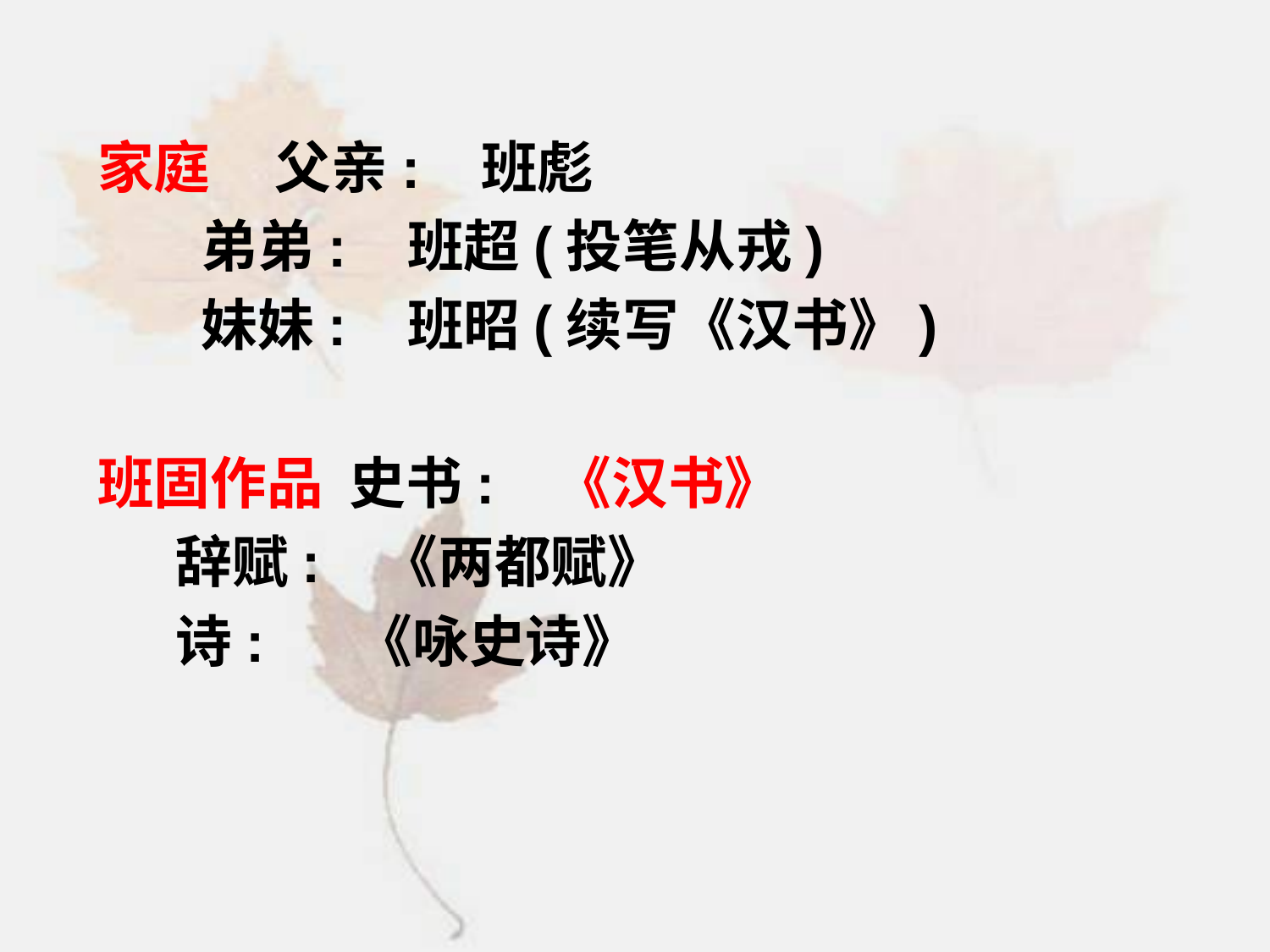

家庭     父亲:   班彪
       弟弟:   班超(投笔从戎)
       妹妹:   班昭(续写《汉书》)

班固作品  史书:   《汉书》
     辞赋:   《两都赋》
     诗:     《咏史诗》